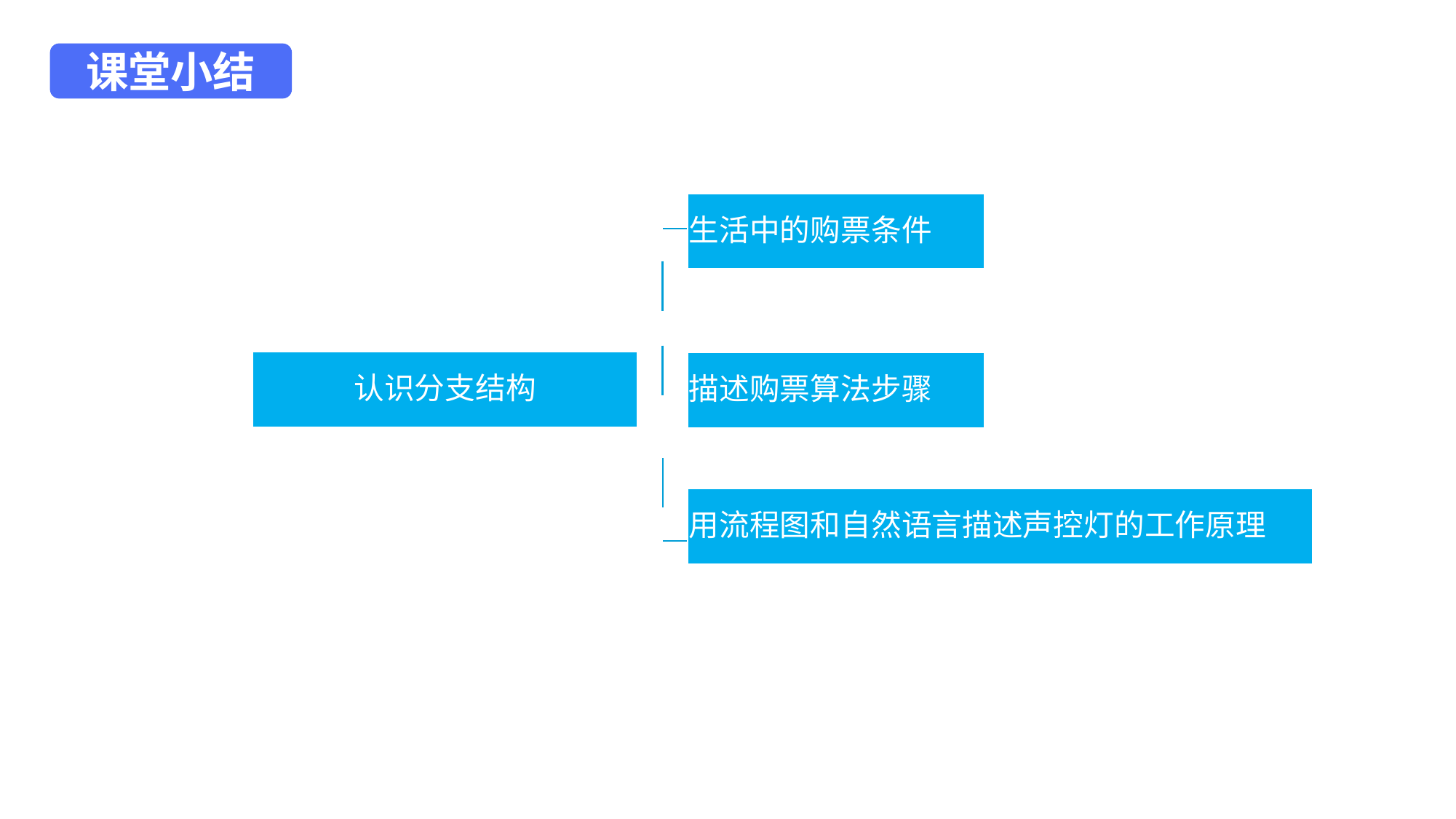

课堂小结
生活中的购票条件

认识分支结构
描述购票算法步骤

用流程图和自然语言描述声控灯的工作原理